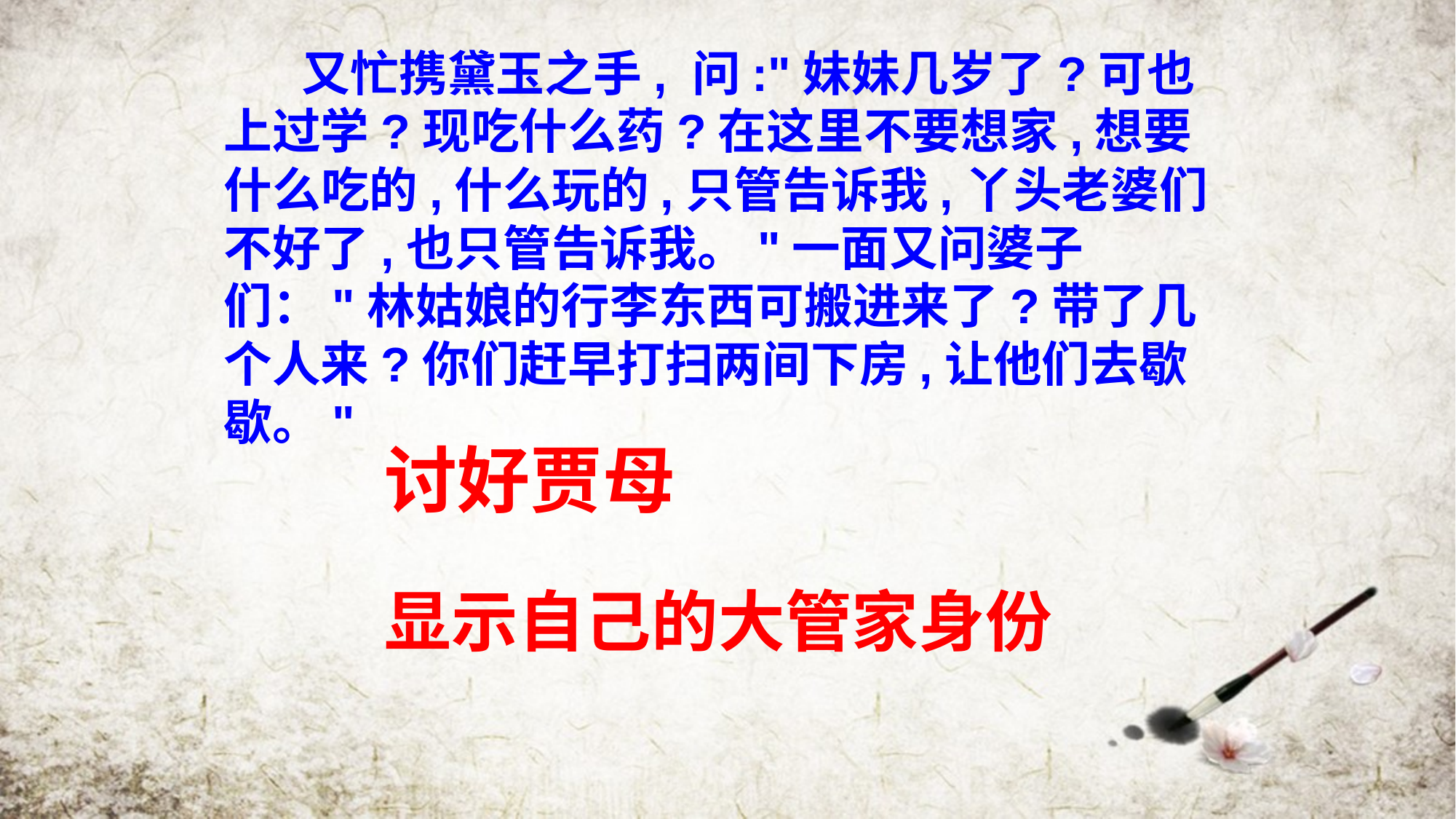

又忙携黛玉之手, 问:"妹妹几岁了?可也上过学?现吃什么药?在这里不要想家,想要什么吃的,什么玩的,只管告诉我,丫头老婆们不好了,也只管告诉我。"一面又问婆子们："林姑娘的行李东西可搬进来了?带了几个人来?你们赶早打扫两间下房,让他们去歇歇。"
讨好贾母
显示自己的大管家身份